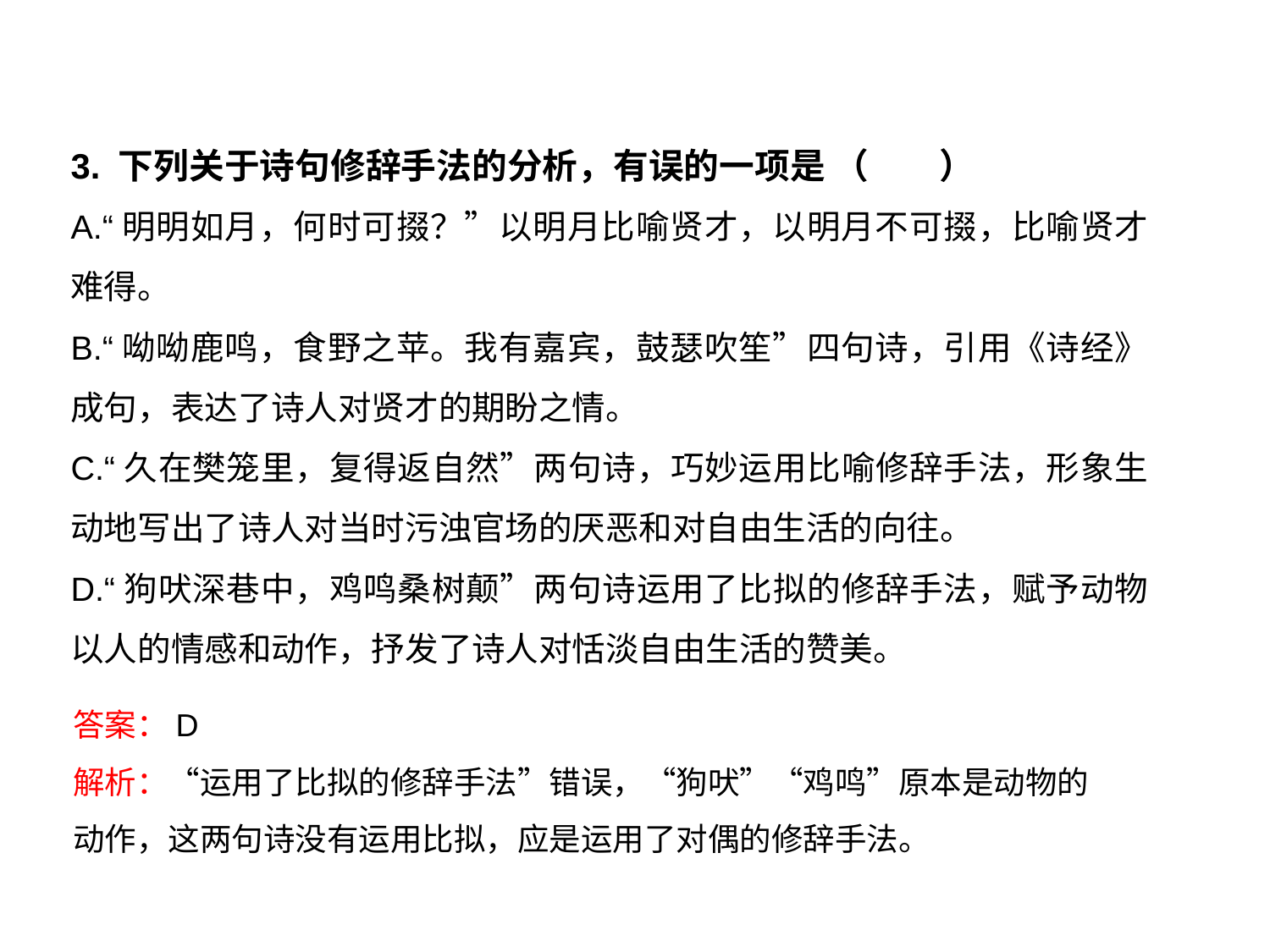

3. 下列关于诗句修辞手法的分析，有误的一项是 （　　）
A.“明明如月，何时可掇？”以明月比喻贤才，以明月不可掇，比喻贤才难得。
B.“呦呦鹿鸣，食野之苹。我有嘉宾，鼓瑟吹笙”四句诗，引用《诗经》成句，表达了诗人对贤才的期盼之情。
C.“久在樊笼里，复得返自然”两句诗，巧妙运用比喻修辞手法，形象生动地写出了诗人对当时污浊官场的厌恶和对自由生活的向往。
D.“狗吠深巷中，鸡鸣桑树颠”两句诗运用了比拟的修辞手法，赋予动物以人的情感和动作，抒发了诗人对恬淡自由生活的赞美。
答案：D
解析：“运用了比拟的修辞手法”错误，“狗吠”“鸡鸣”原本是动物的动作，这两句诗没有运用比拟，应是运用了对偶的修辞手法。